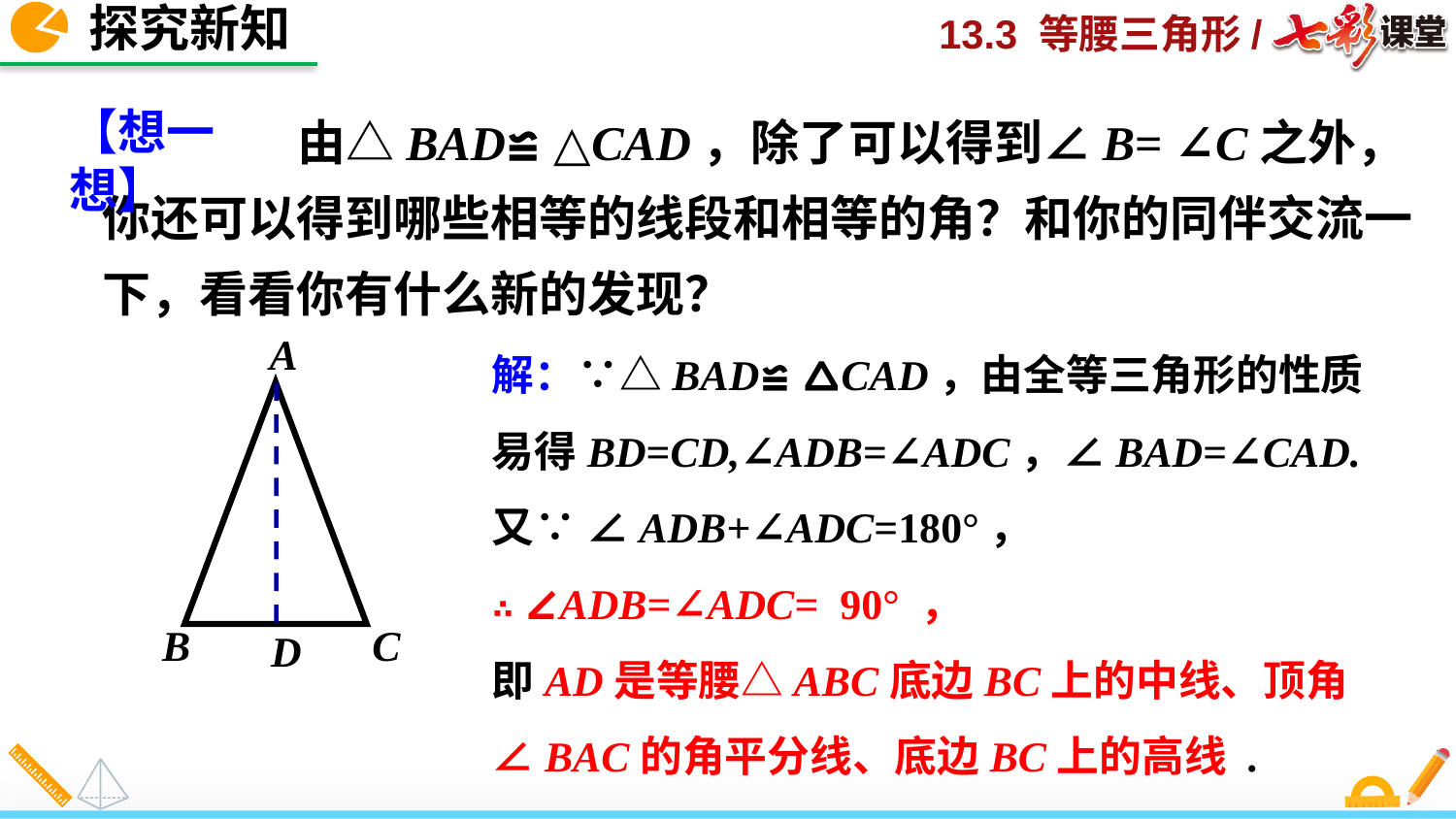

探究新知

                 由△BAD≌ △CAD，除了可以得到∠B= ∠C之外，你还可以得到哪些相等的线段和相等的角？和你的同伴交流一下，看看你有什么新的发现？
【想一想】
解：∵△BAD≌ △CAD，由全等三角形的性质易得BD=CD,∠ADB=∠ADC，∠BAD=∠CAD.
又∵ ∠ADB+∠ADC=180°，
∴ ∠ADB=∠ADC=  90° ，
即AD是等腰△ABC底边BC上的中线、顶角∠BAC的角平分线、底边BC上的高线 .
A

B
C

D